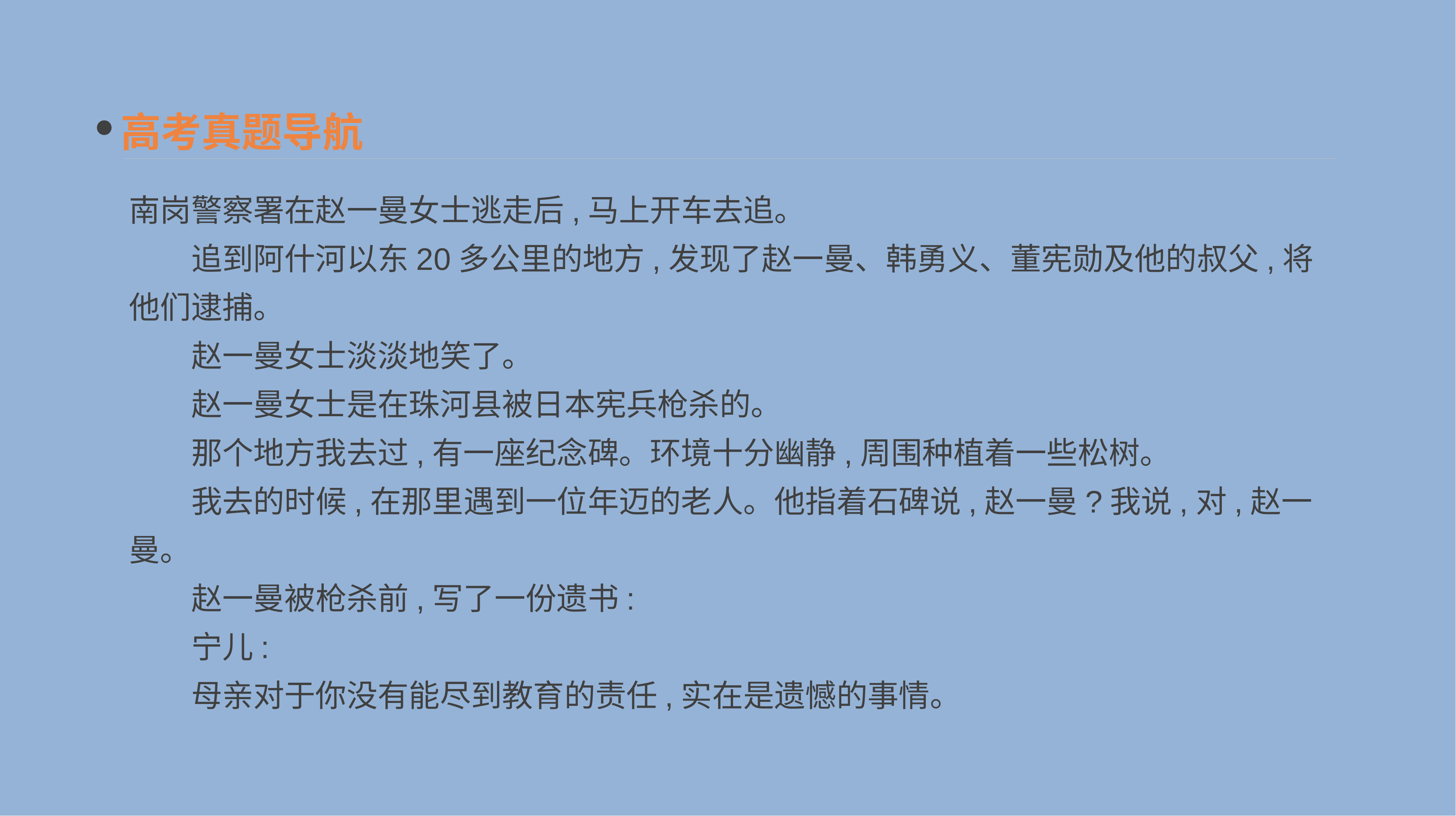

高考真题导航

南岗警察署在赵一曼女士逃走后,马上开车去追。
　　追到阿什河以东20多公里的地方,发现了赵一曼、韩勇义、董宪勋及他的叔父,将他们逮捕。
　　赵一曼女士淡淡地笑了。
　　赵一曼女士是在珠河县被日本宪兵枪杀的。
　　那个地方我去过,有一座纪念碑。环境十分幽静,周围种植着一些松树。
　　我去的时候,在那里遇到一位年迈的老人。他指着石碑说,赵一曼?我说,对,赵一曼。
　　赵一曼被枪杀前,写了一份遗书:
　　宁儿:
　　母亲对于你没有能尽到教育的责任,实在是遗憾的事情。